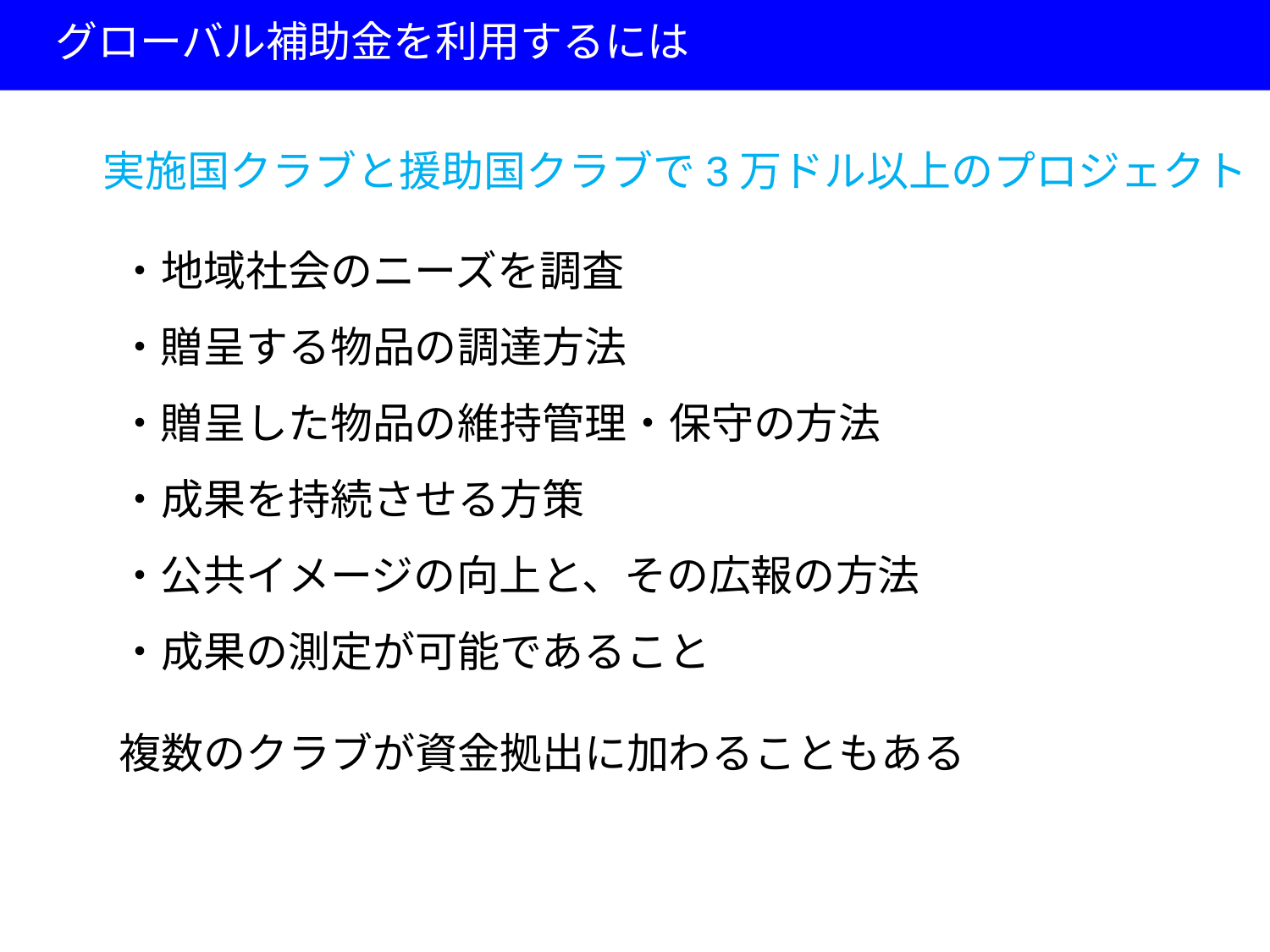

グローバル補助金を利用するには
実施国クラブと援助国クラブで3万ドル以上のプロジェクト
・地域社会のニーズを調査
・贈呈する物品の調達方法
・贈呈した物品の維持管理・保守の方法
・成果を持続させる方策
・公共イメージの向上と、その広報の方法
・成果の測定が可能であること

複数のクラブが資金拠出に加わることもある